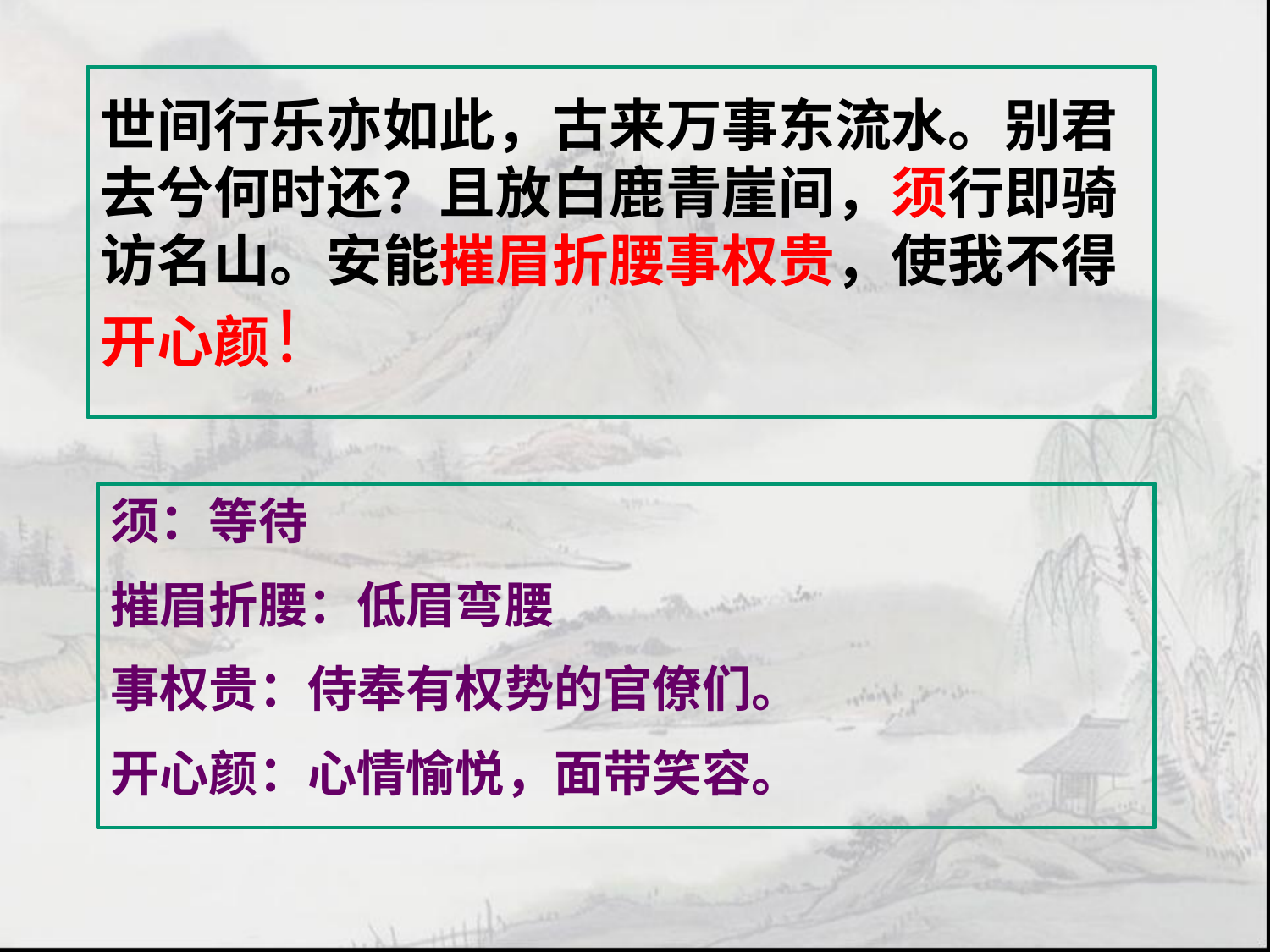

# 世间行乐亦如此，古来万事东流水。别君去兮何时还？且放白鹿青崖间，须行即骑访名山。安能摧眉折腰事权贵，使我不得开心颜！
须：等待
摧眉折腰：低眉弯腰
事权贵：侍奉有权势的官僚们。
开心颜：心情愉悦，面带笑容。